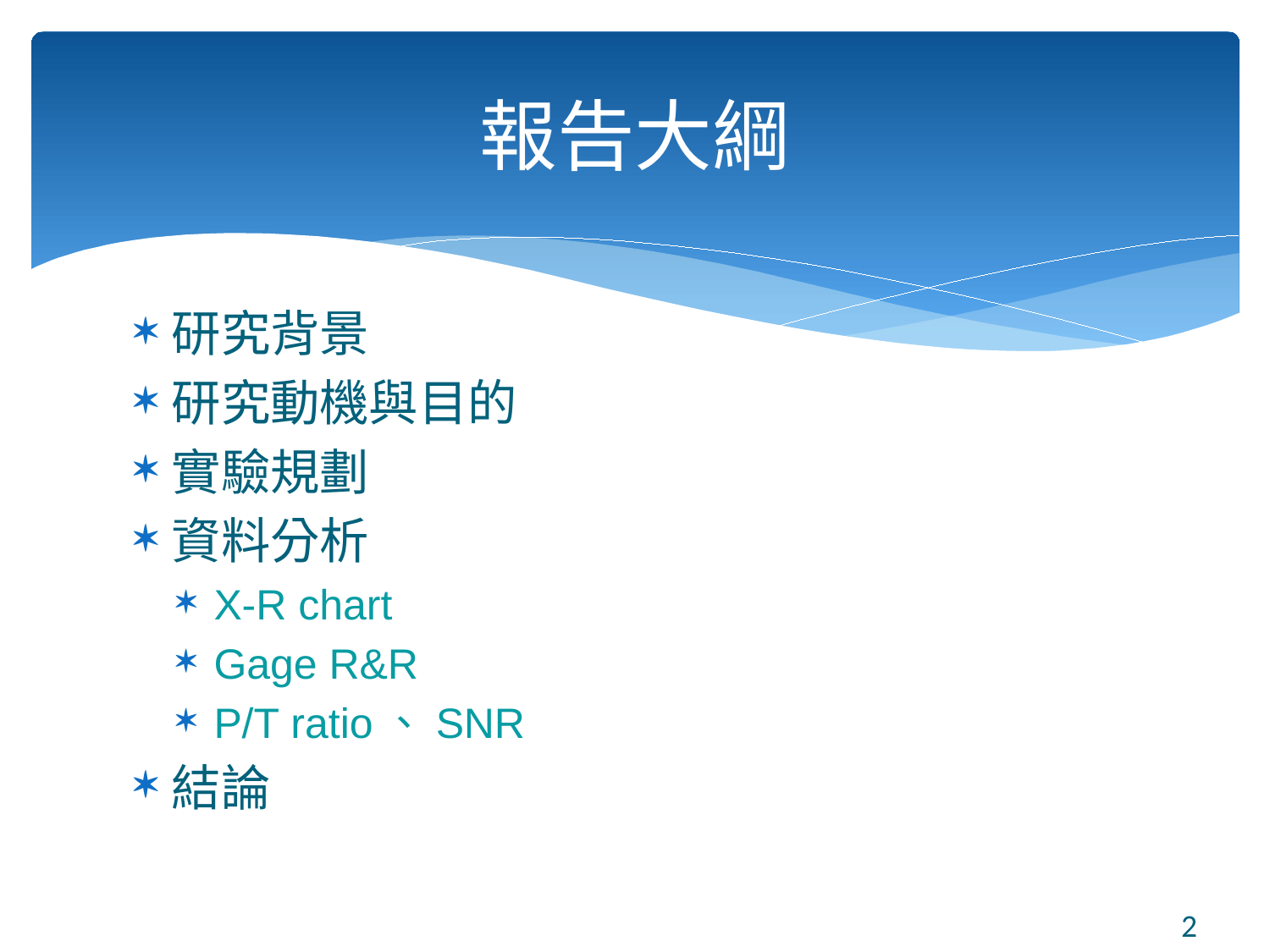

# 報告大綱
研究背景
研究動機與目的
實驗規劃
資料分析
X-R chart
Gage R&R
P/T ratio、SNR
結論
2